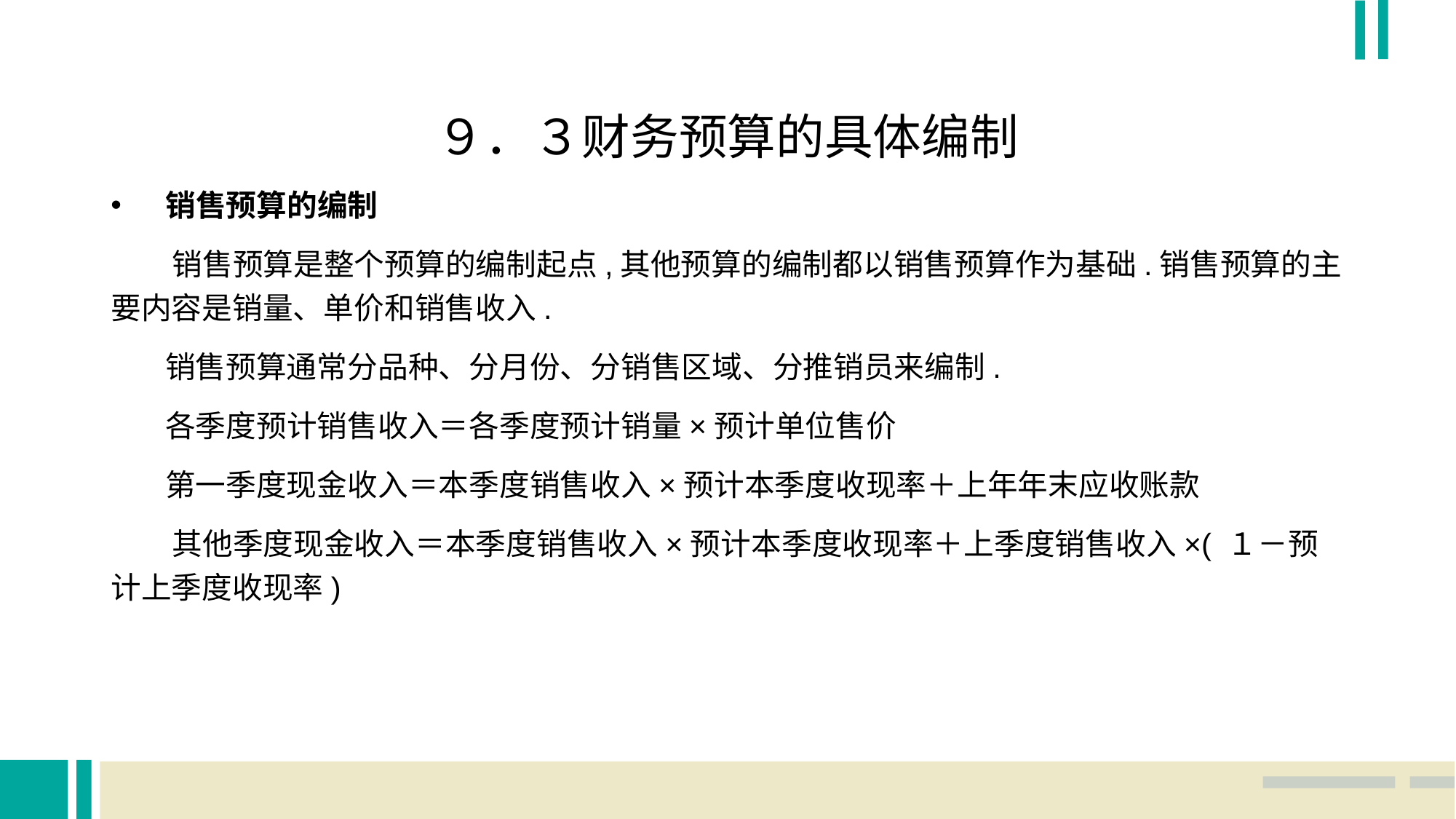

９．３财务预算的具体编制
销售预算的编制
        销售预算是整个预算的编制起点,其他预算的编制都以销售预算作为基础.销售预算的主要内容是销量、单价和销售收入.
       销售预算通常分品种、分月份、分销售区域、分推销员来编制.
       各季度预计销售收入＝各季度预计销量×预计单位售价
       第一季度现金收入＝本季度销售收入×预计本季度收现率＋上年年末应收账款
        其他季度现金收入＝本季度销售收入×预计本季度收现率＋上季度销售收入×( １－预 计上季度收现率)